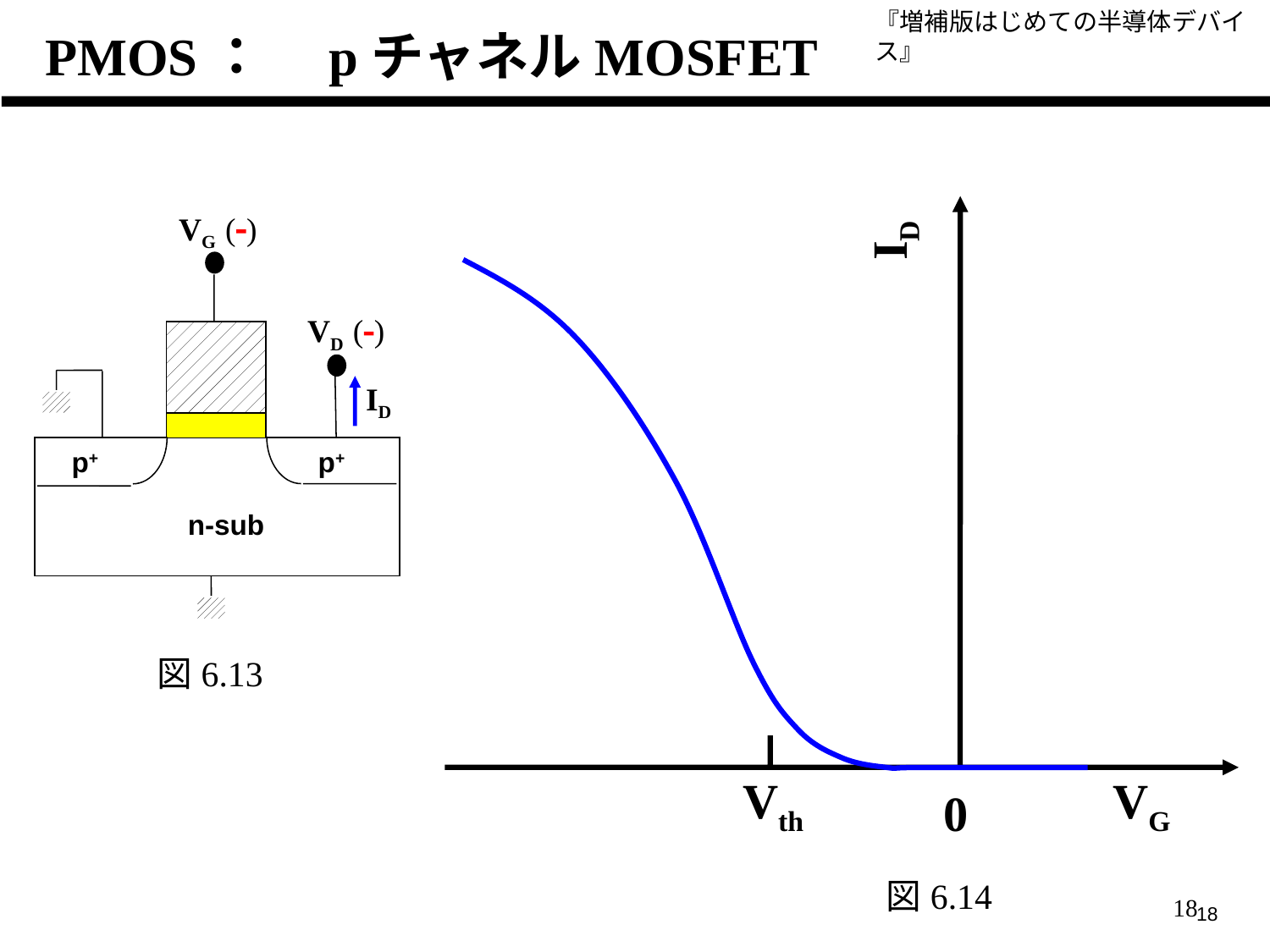

PMOS：　pチャネルMOSFET

ID

Vth
VG
0
VG  (−)

VD  (−)

ID

p+
p+

n-sub

図6.13
図6.14
18